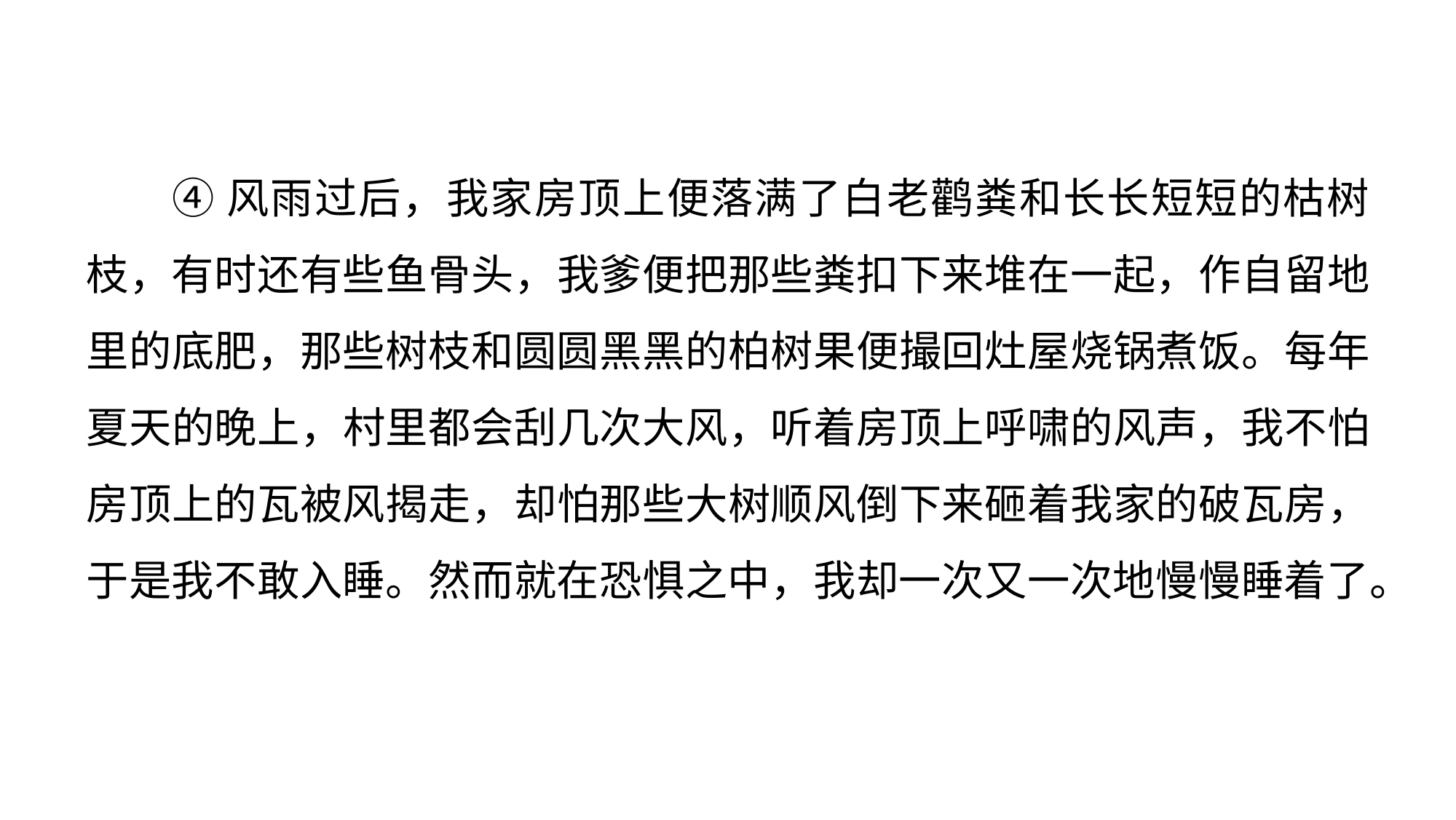

④风雨过后，我家房顶上便落满了白老鹳粪和长长短短的枯树枝，有时还有些鱼骨头，我爹便把那些粪扣下来堆在一起，作自留地里的底肥，那些树枝和圆圆黑黑的柏树果便撮回灶屋烧锅煮饭。每年夏天的晚上，村里都会刮几次大风，听着房顶上呼啸的风声，我不怕房顶上的瓦被风揭走，却怕那些大树顺风倒下来砸着我家的破瓦房，于是我不敢入睡。然而就在恐惧之中，我却一次又一次地慢慢睡着了。